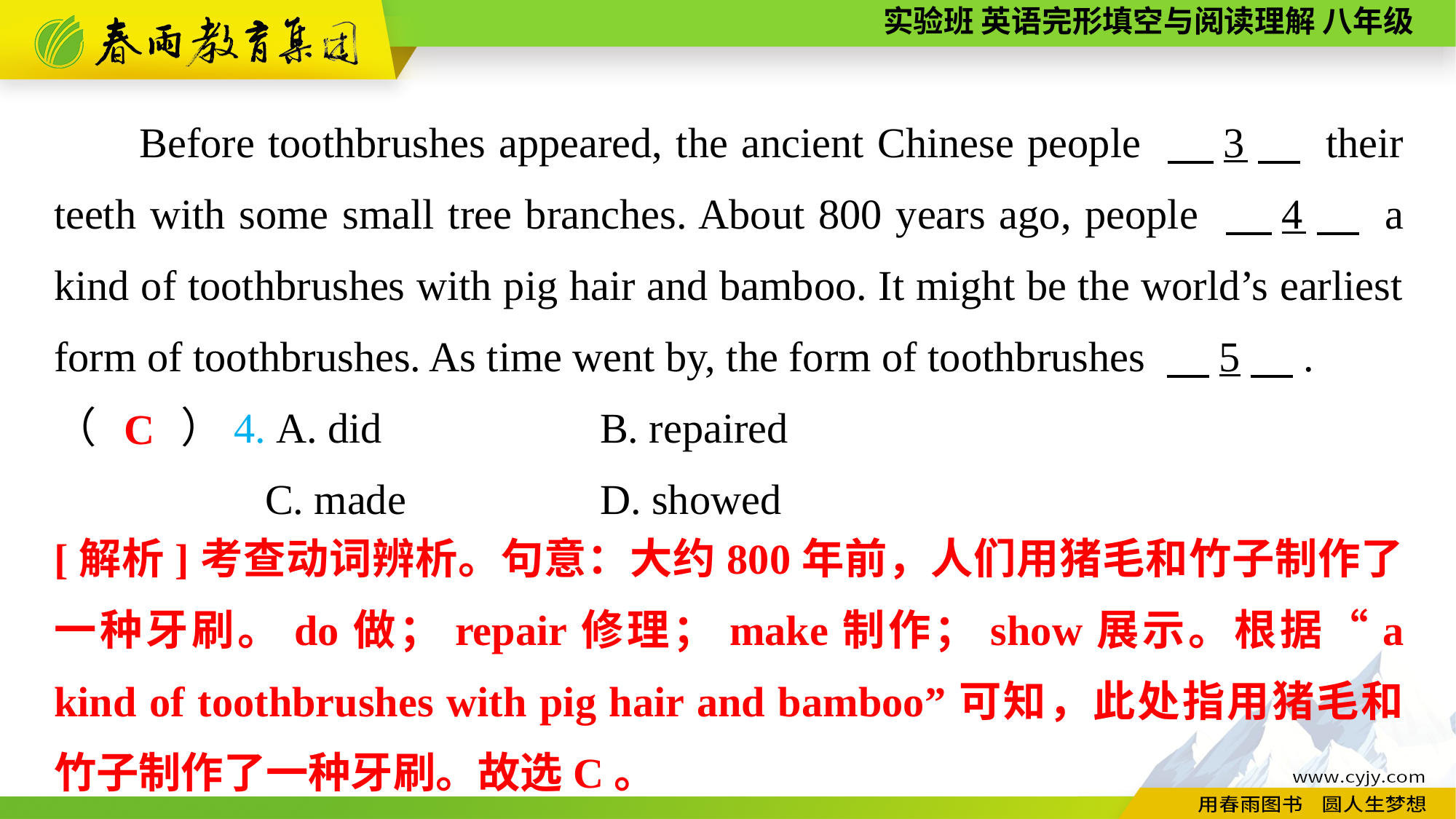

Before toothbrushes appeared, the ancient Chinese people 　3　 their teeth with some small tree branches. About 800 years ago, people 　4　 a kind of toothbrushes with pig hair and bamboo. It might be the world’s earliest form of toothbrushes. As time went by, the form of toothbrushes 　5　.
（　　）4. A. did		B. repaired
                    C. made		D. showed
C
[解析]考查动词辨析。句意：大约800年前，人们用猪毛和竹子制作了一种牙刷。do做；repair修理；make制作；show展示。根据“a kind of toothbrushes with pig hair and bamboo”可知，此处指用猪毛和竹子制作了一种牙刷。故选C。